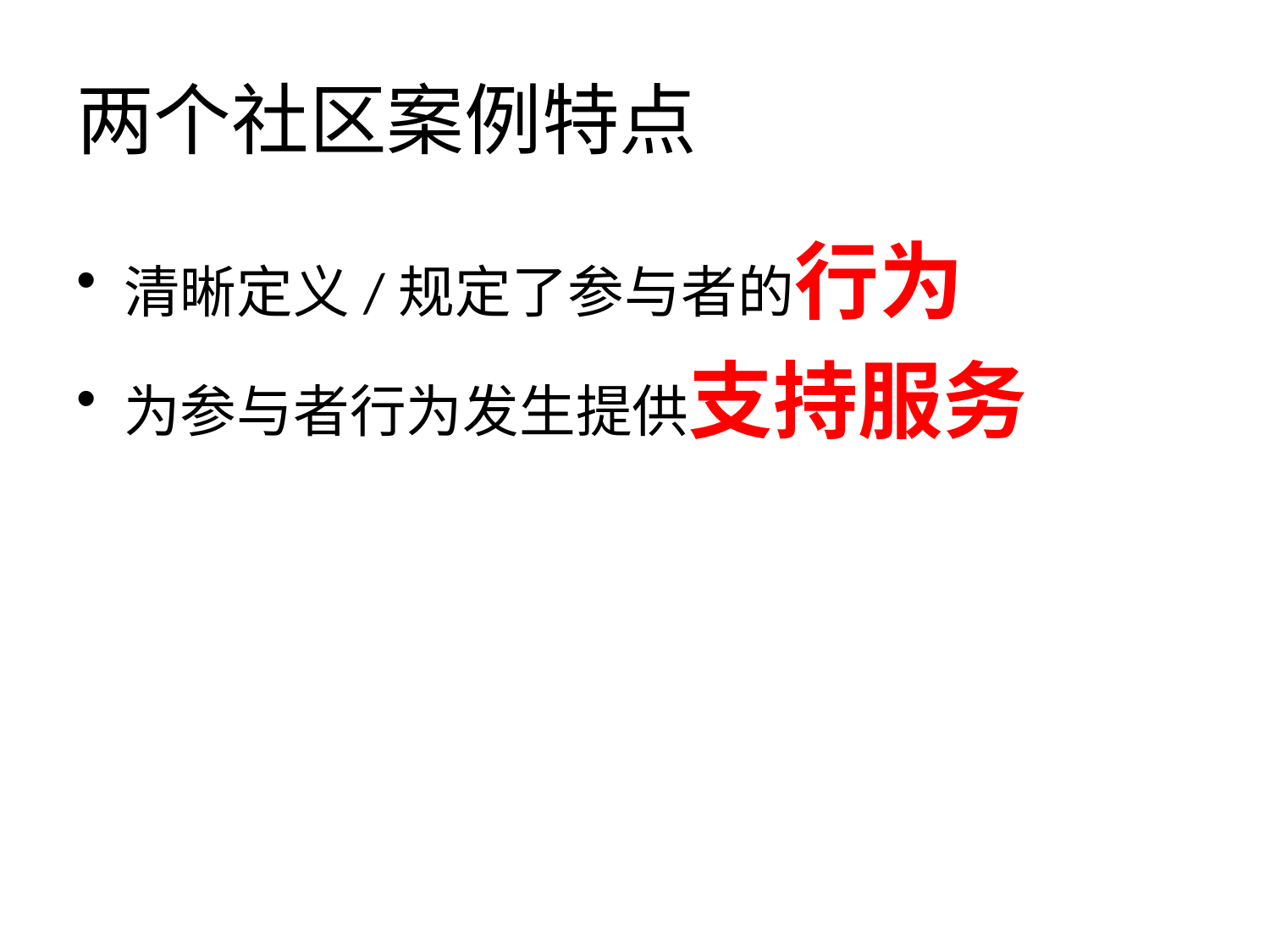

# 两个社区案例特点
清晰定义/规定了参与者的行为
为参与者行为发生提供支持服务